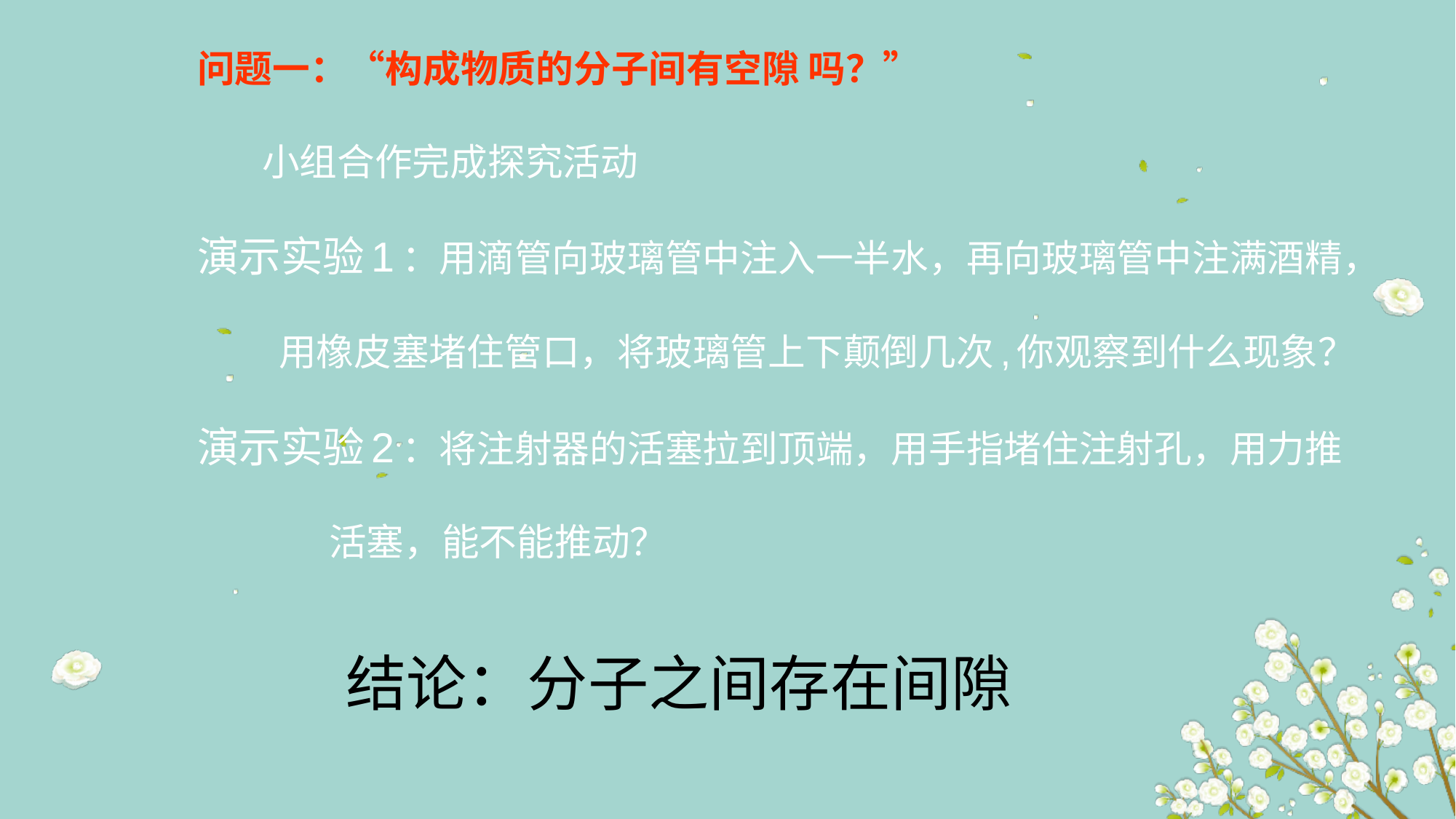

问题一：“构成物质的分子间有空隙 吗？”

       小组合作完成探究活动

演示实验1：用滴管向玻璃管中注入一半水，再向玻璃管中注满酒精，

         用橡皮塞堵住管口，将玻璃管上下颠倒几次,你观察到什么现象？

演示实验2：将注射器的活塞拉到顶端，用手指堵住注射孔，用力推

               活塞，能不能推动？
结论：分子之间存在间隙